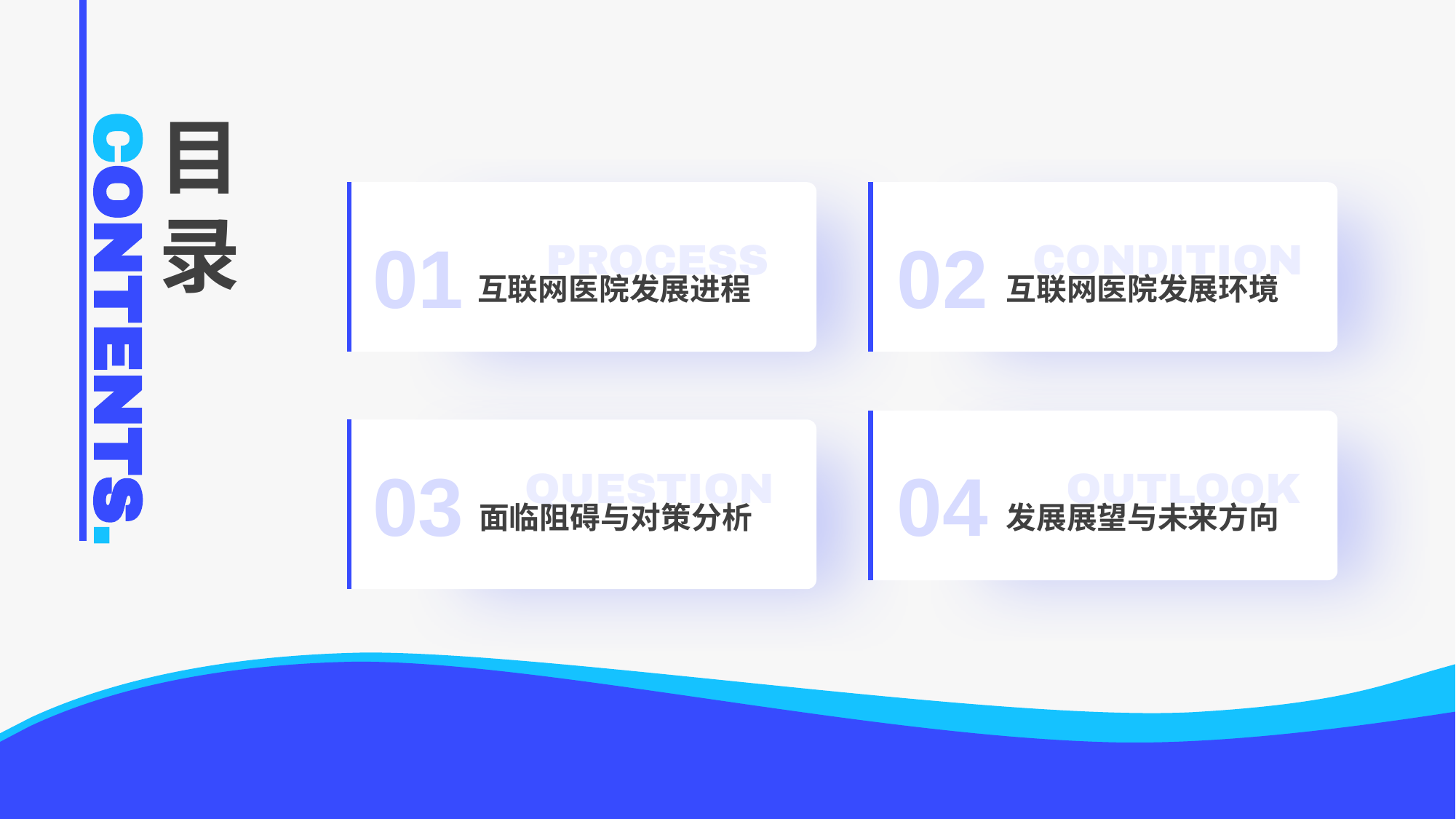

01
02
PROCESS
CONDITION
互联网医院发展进程
互联网医院发展环境

03
04
QUESTION
OUTLOOK
面临阻碍与对策分析
发展展望与未来方向